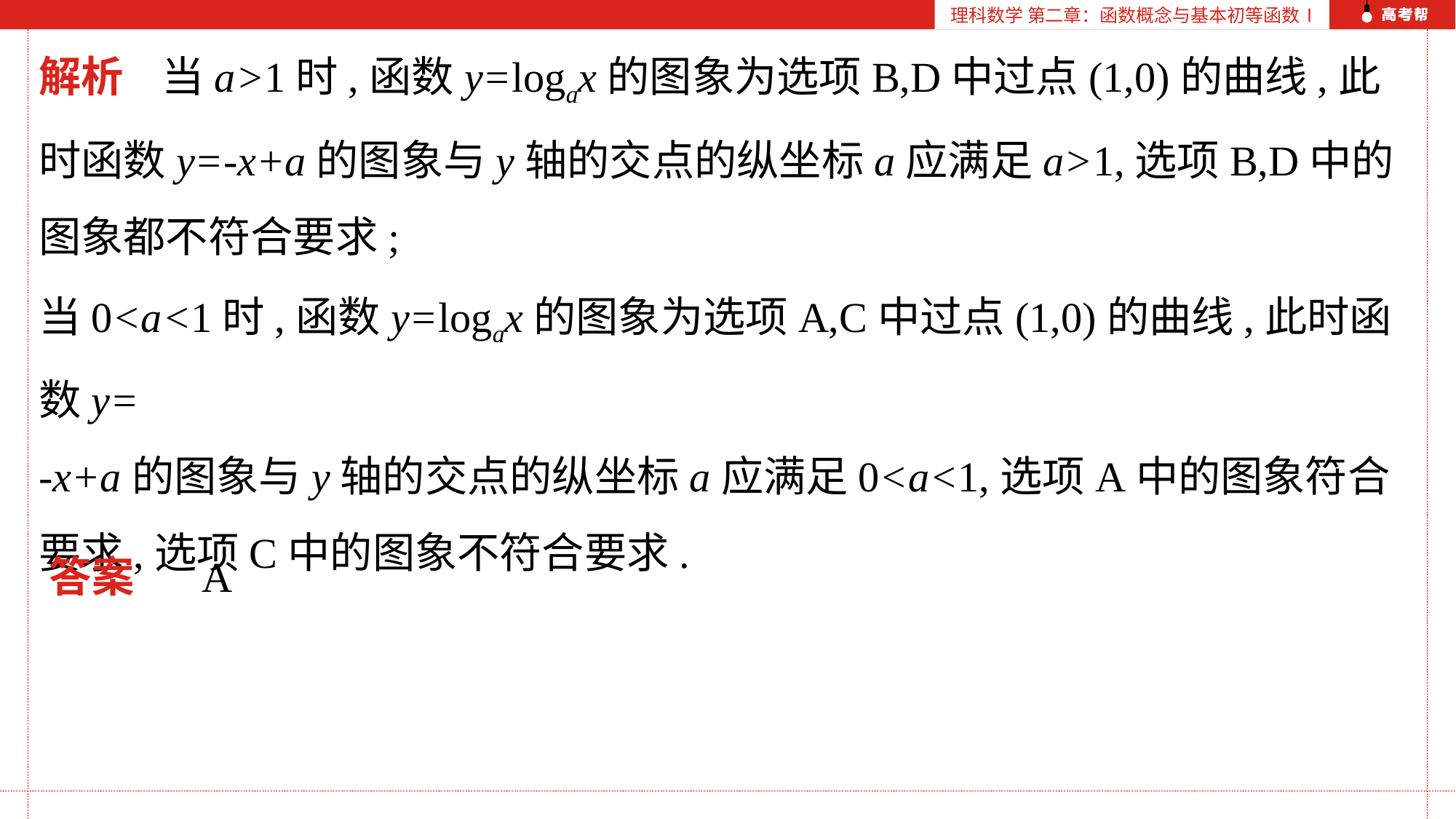

理科数学 第二章：函数概念与基本初等函数Ⅰ

解析    当a>1时,函数y=logax的图象为选项B,D中过点(1,0)的曲线,此时函数y=-x+a的图象与y轴的交点的纵坐标a应满足a>1,选项B,D中的图象都不符合要求;
当0<a<1时,函数y=logax的图象为选项A,C中过点(1,0)的曲线,此时函数y=
-x+a的图象与y轴的交点的纵坐标a应满足0<a<1,选项A中的图象符合要求,选项C中的图象不符合要求.
答案      A